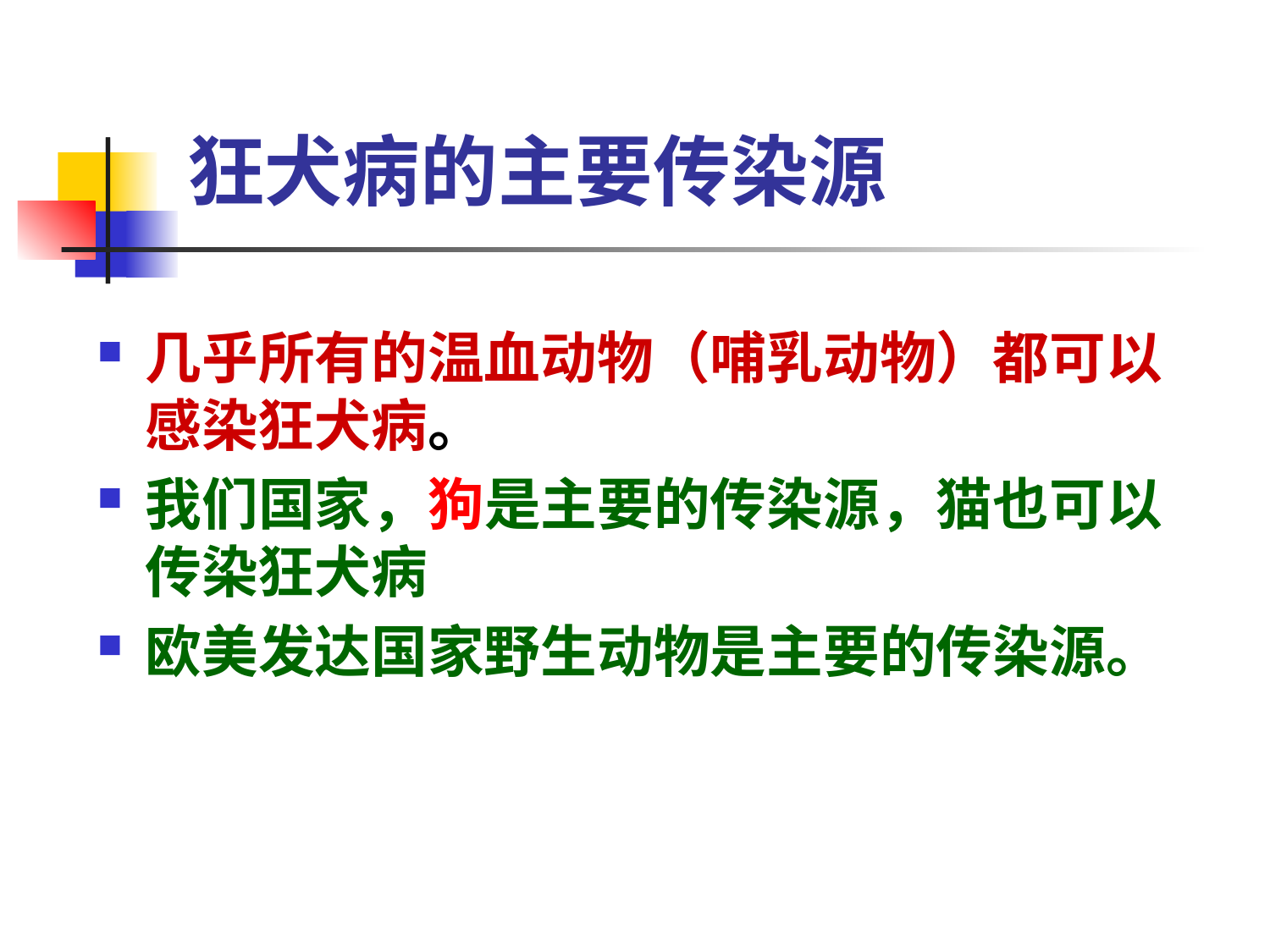

狂犬病的主要传染源
几乎所有的温血动物（哺乳动物）都可以感染狂犬病。
我们国家，狗是主要的传染源，猫也可以传染狂犬病
欧美发达国家野生动物是主要的传染源。